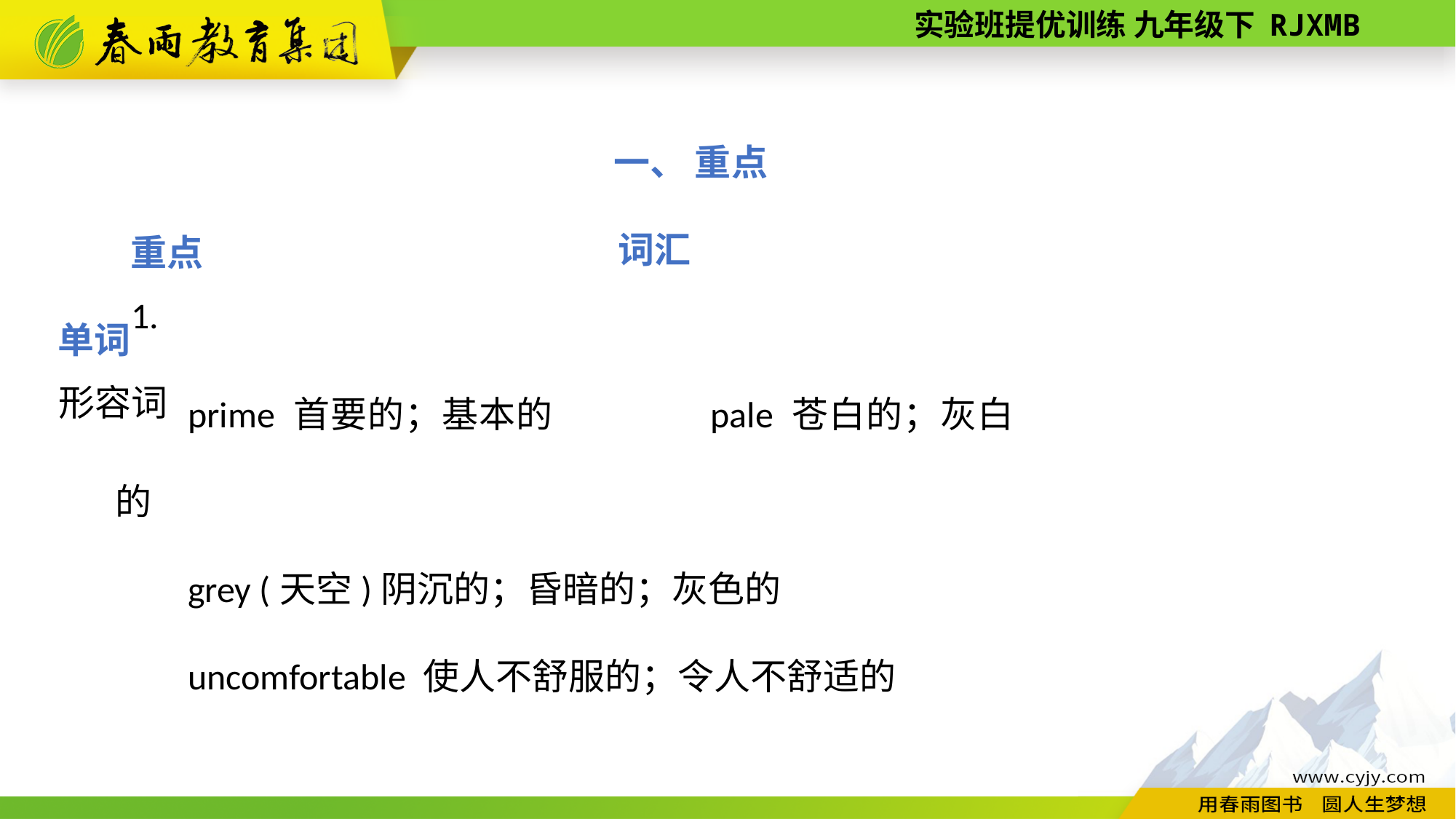

一、 重点词汇
重点单词
1. 形容词
prime 首要的；基本的　　　　pale 苍白的；灰白的
grey (天空)阴沉的；昏暗的；灰色的
uncomfortable 使人不舒服的；令人不舒适的